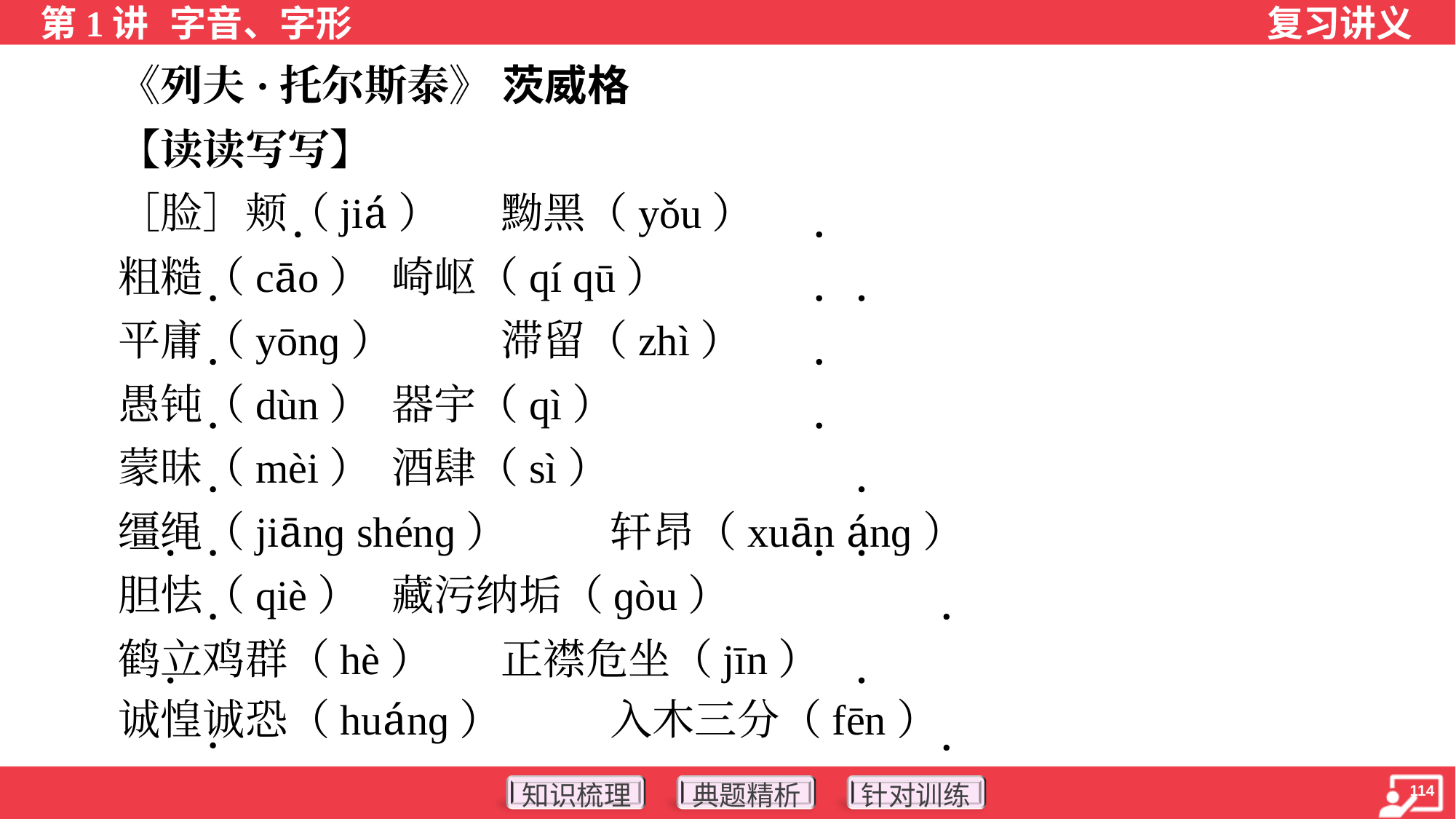

《列夫·托尔斯泰》 茨威格
    【读读写写】
    ［脸］颊（jiá）	黝黑（yǒu）
    粗糙（cāo）	崎岖（qí qū）
    平庸（yōnɡ）	滞留（zhì）
    愚钝（dùn）	器宇（qì）
    蒙昧（mèi）	酒肆（sì）
    缰绳（jiānɡ shénɡ）	轩昂（xuān ánɡ）
    胆怯（qiè）	藏污纳垢（ɡòu）
    鹤立鸡群（hè）	正襟危坐（jīn）
    诚惶诚恐（huánɡ）	入木三分（fēn）